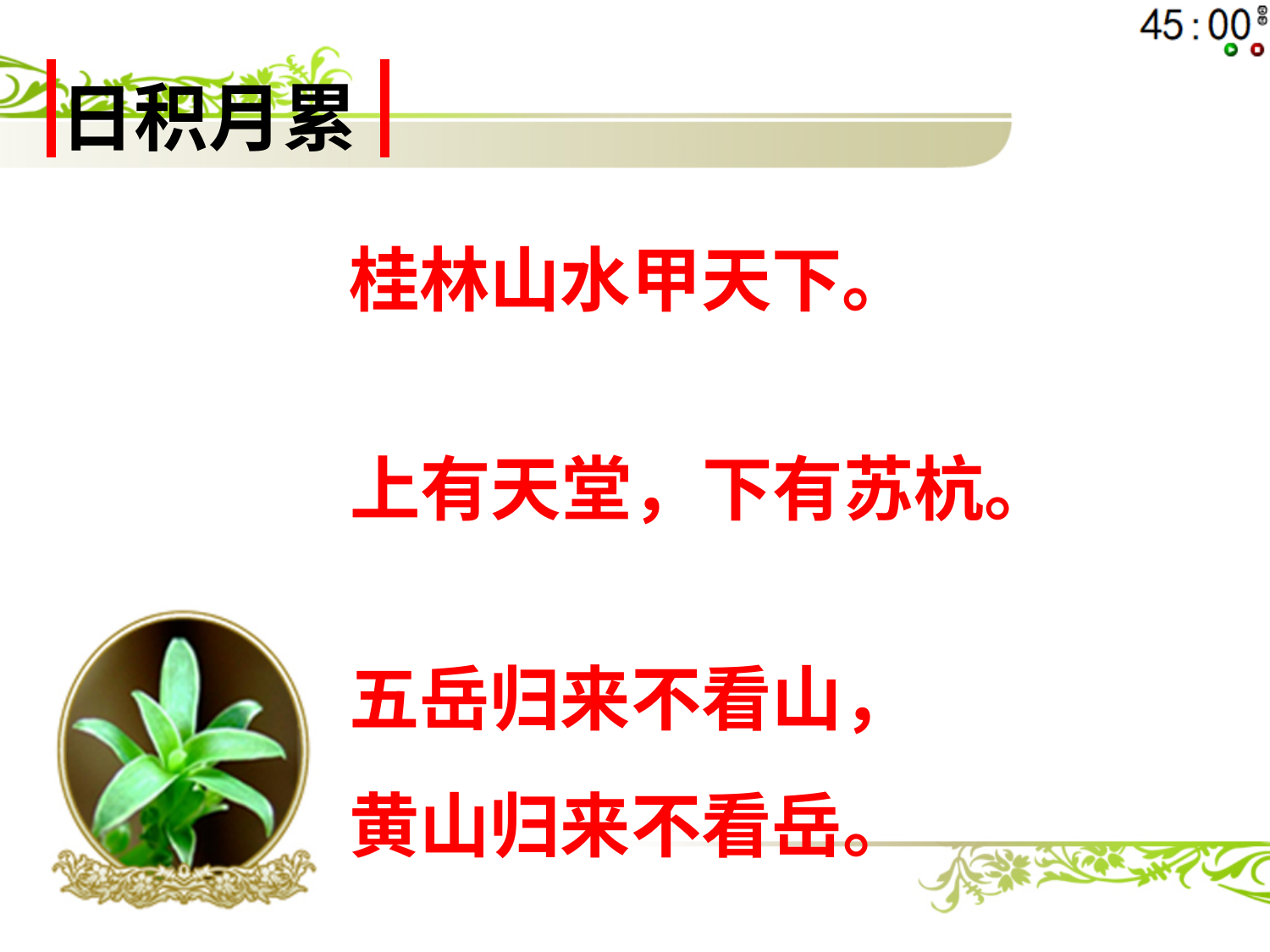

| 日积月累 |
| --- |
桂林山水甲天下。
上有天堂，下有苏杭。
五岳归来不看山，
黄山归来不看岳。